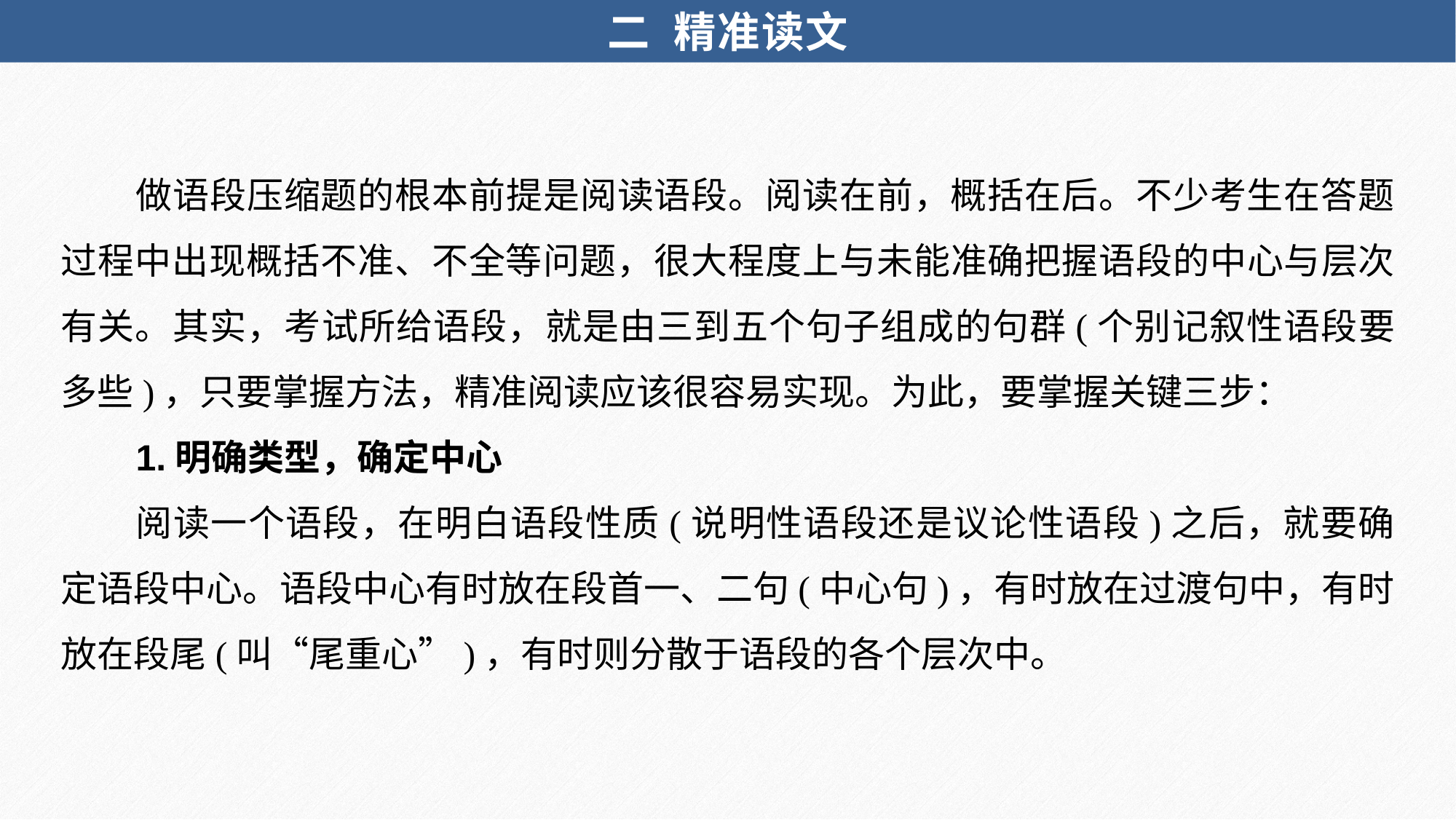

二  精准读文
做语段压缩题的根本前提是阅读语段。阅读在前，概括在后。不少考生在答题过程中出现概括不准、不全等问题，很大程度上与未能准确把握语段的中心与层次有关。其实，考试所给语段，就是由三到五个句子组成的句群(个别记叙性语段要多些)，只要掌握方法，精准阅读应该很容易实现。为此，要掌握关键三步：
1.明确类型，确定中心
阅读一个语段，在明白语段性质(说明性语段还是议论性语段)之后，就要确定语段中心。语段中心有时放在段首一、二句(中心句)，有时放在过渡句中，有时放在段尾(叫“尾重心”)，有时则分散于语段的各个层次中。